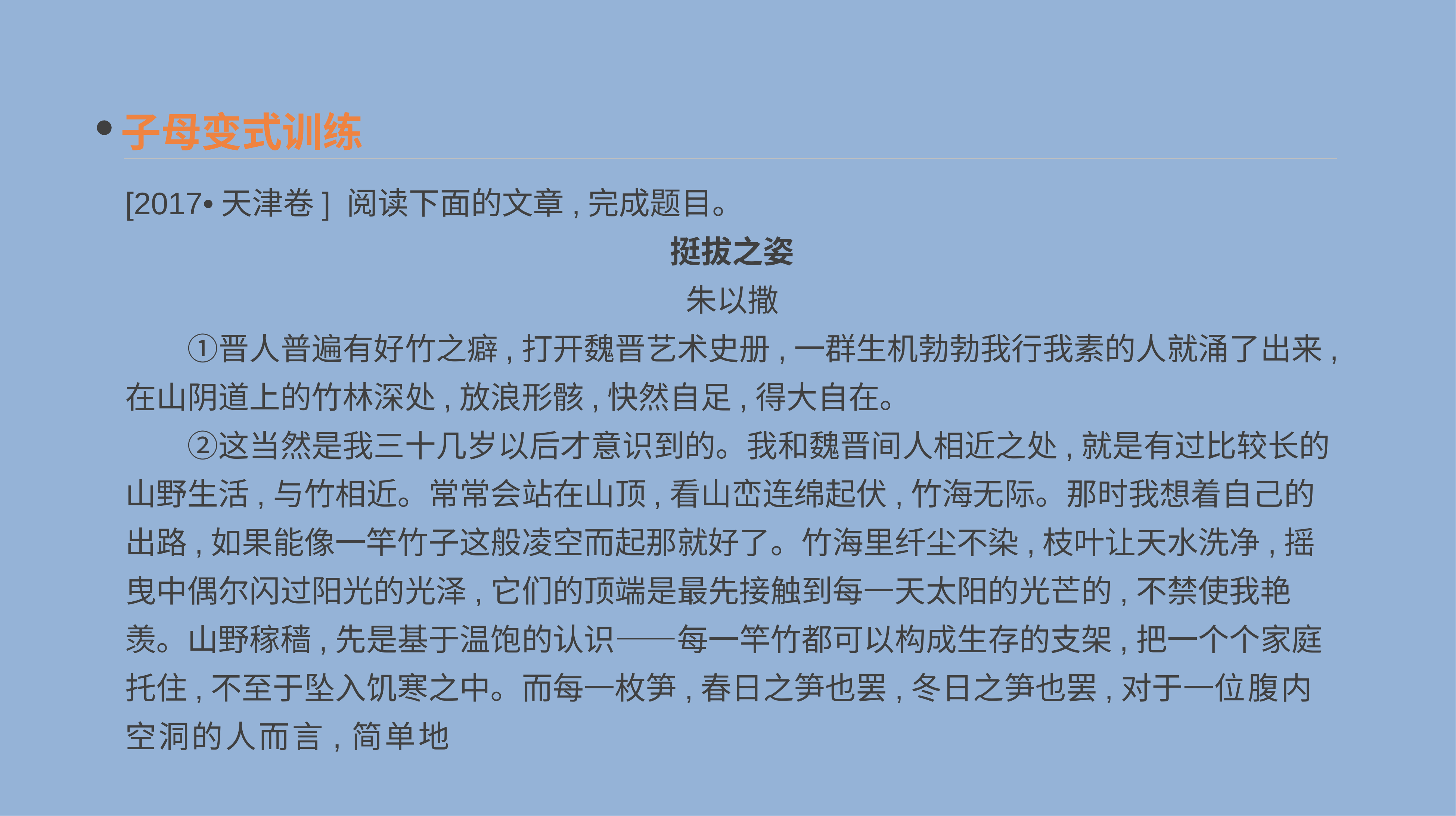

子母变式训练

[2017•天津卷] 阅读下面的文章,完成题目。
挺拔之姿
朱以撒
　　①晋人普遍有好竹之癖,打开魏晋艺术史册,一群生机勃勃我行我素的人就涌了出来,在山阴道上的竹林深处,放浪形骸,快然自足,得大自在。
　　②这当然是我三十几岁以后才意识到的。我和魏晋间人相近之处,就是有过比较长的山野生活,与竹相近。常常会站在山顶,看山峦连绵起伏,竹海无际。那时我想着自己的出路,如果能像一竿竹子这般凌空而起那就好了。竹海里纤尘不染,枝叶让天水洗净,摇曳中偶尔闪过阳光的光泽,它们的顶端是最先接触到每一天太阳的光芒的,不禁使我艳羡。山野稼穑,先是基于温饱的认识——每一竿竹都可以构成生存的支架,把一个个家庭托住,不至于坠入饥寒之中。而每一枚笋,春日之笋也罢,冬日之笋也罢,对于一位腹内空洞的人而言,简单地